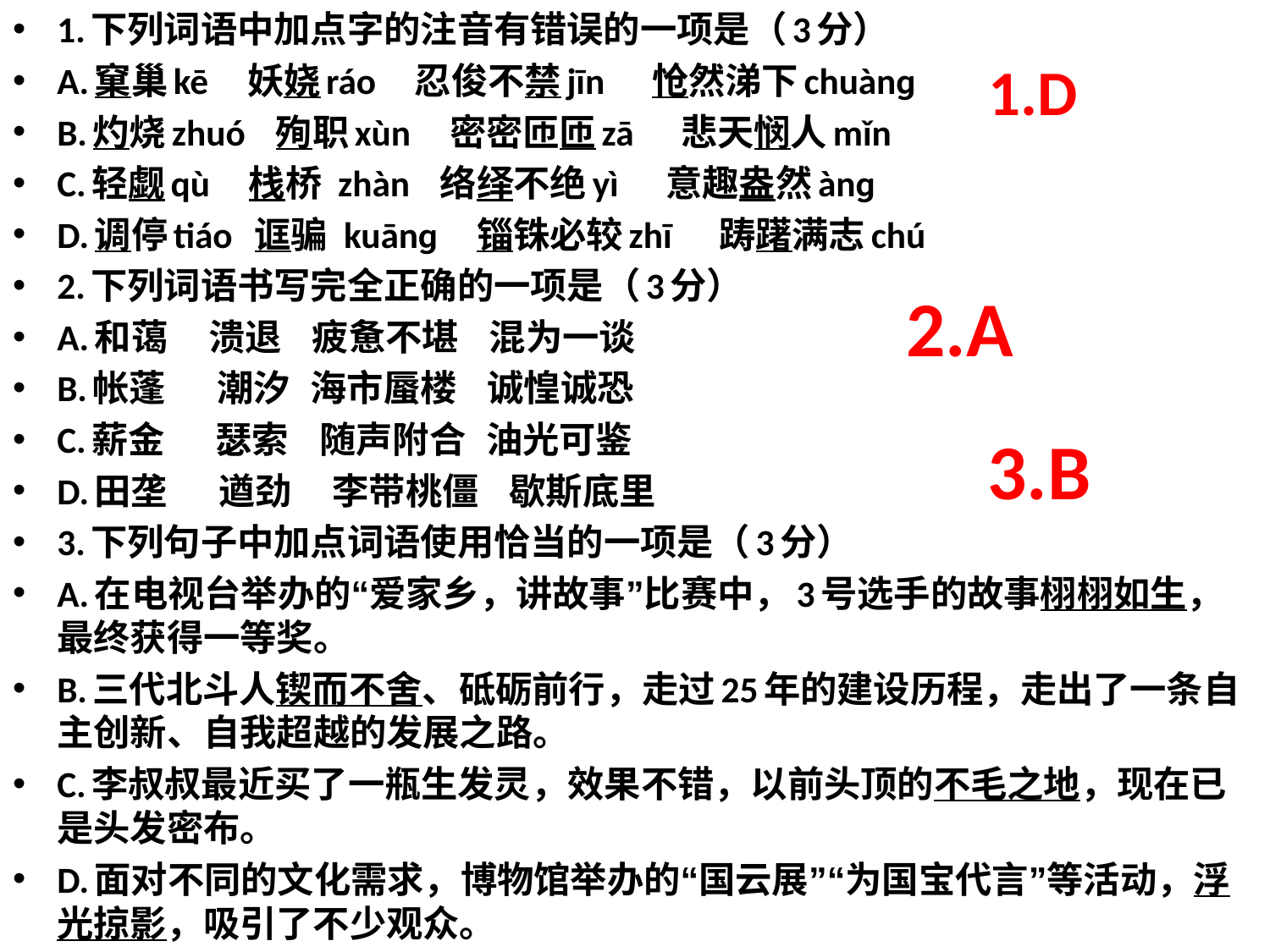

1.下列词语中加点字的注音有错误的一项是（3分）
A.窠巢kē    妖娆ráo    忍俊不禁jīn     怆然涕下chuànɡ
B.灼烧zhuó   殉职xùn    密密匝匝zā     悲天悯人mǐn
C.轻觑qù    栈桥 zhàn   络绎不绝yì     意趣盎然ànɡ
D.调停tiáo  诓骗 kuānɡ    锱铢必较zhī     踌躇满志chú
2.下列词语书写完全正确的一项是（3分）
A.和蔼    溃退   疲惫不堪   混为一谈
B.帐蓬     潮汐  海市蜃楼   诚惶诚恐
C.薪金     瑟索   随声附合  油光可鉴
D.田垄     遒劲    李带桃僵   歇斯底里
3.下列句子中加点词语使用恰当的一项是（3分）
A.在电视台举办的“爱家乡，讲故事”比赛中，3号选手的故事栩栩如生，最终获得一等奖。
B.三代北斗人锲而不舍、砥砺前行，走过25年的建设历程，走出了一条自主创新、自我超越的发展之路。
C.李叔叔最近买了一瓶生发灵，效果不错，以前头顶的不毛之地，现在已是头发密布。
D.面对不同的文化需求，博物馆举办的“国云展”“为国宝代言”等活动，浮光掠影，吸引了不少观众。

1.D
# 2.A
3.B